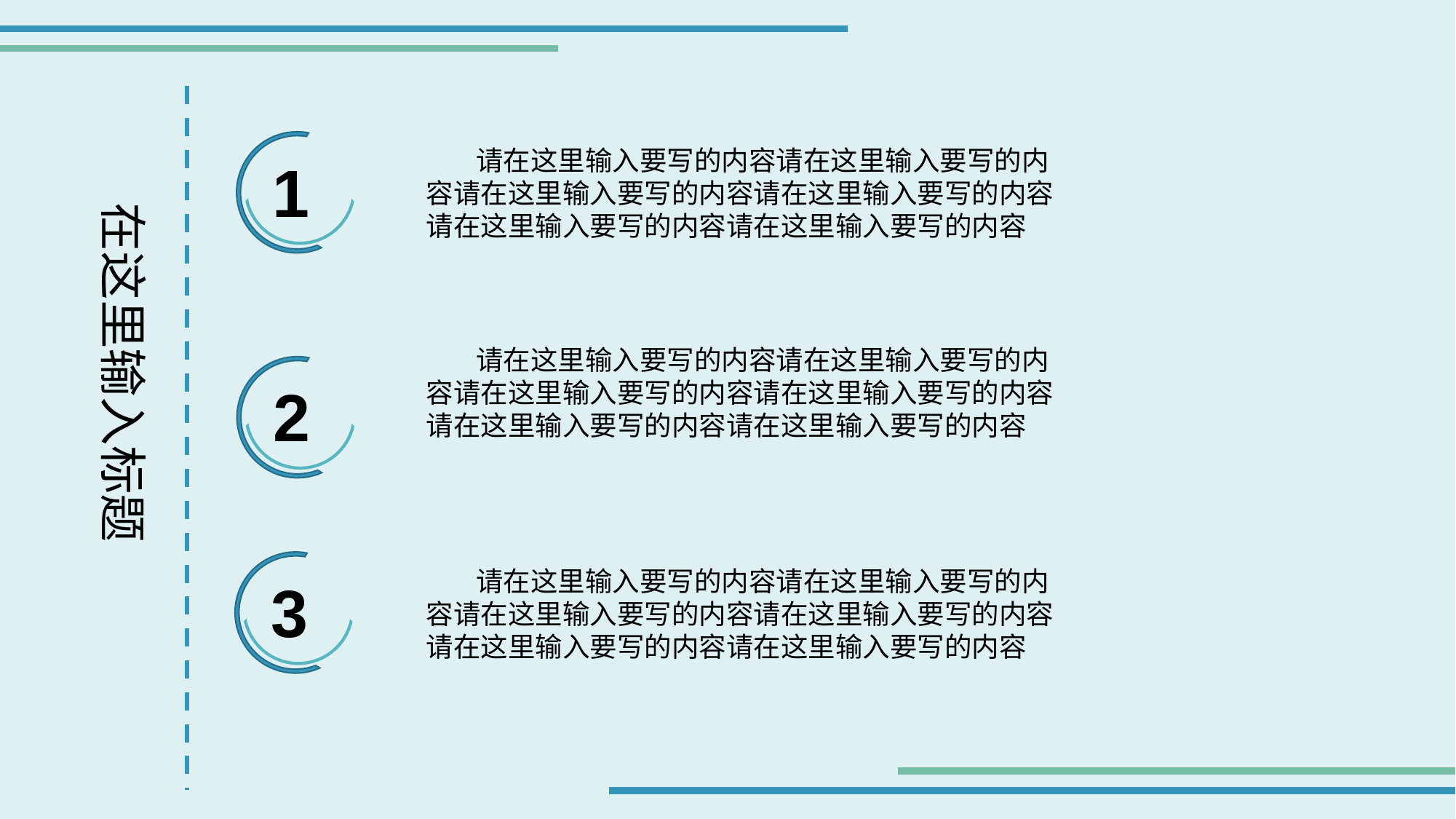

1
       请在这里输入要写的内容请在这里输入要写的内容请在这里输入要写的内容请在这里输入要写的内容请在这里输入要写的内容请在这里输入要写的内容
在这里输入标题
       请在这里输入要写的内容请在这里输入要写的内容请在这里输入要写的内容请在这里输入要写的内容请在这里输入要写的内容请在这里输入要写的内容

2

3
       请在这里输入要写的内容请在这里输入要写的内容请在这里输入要写的内容请在这里输入要写的内容请在这里输入要写的内容请在这里输入要写的内容